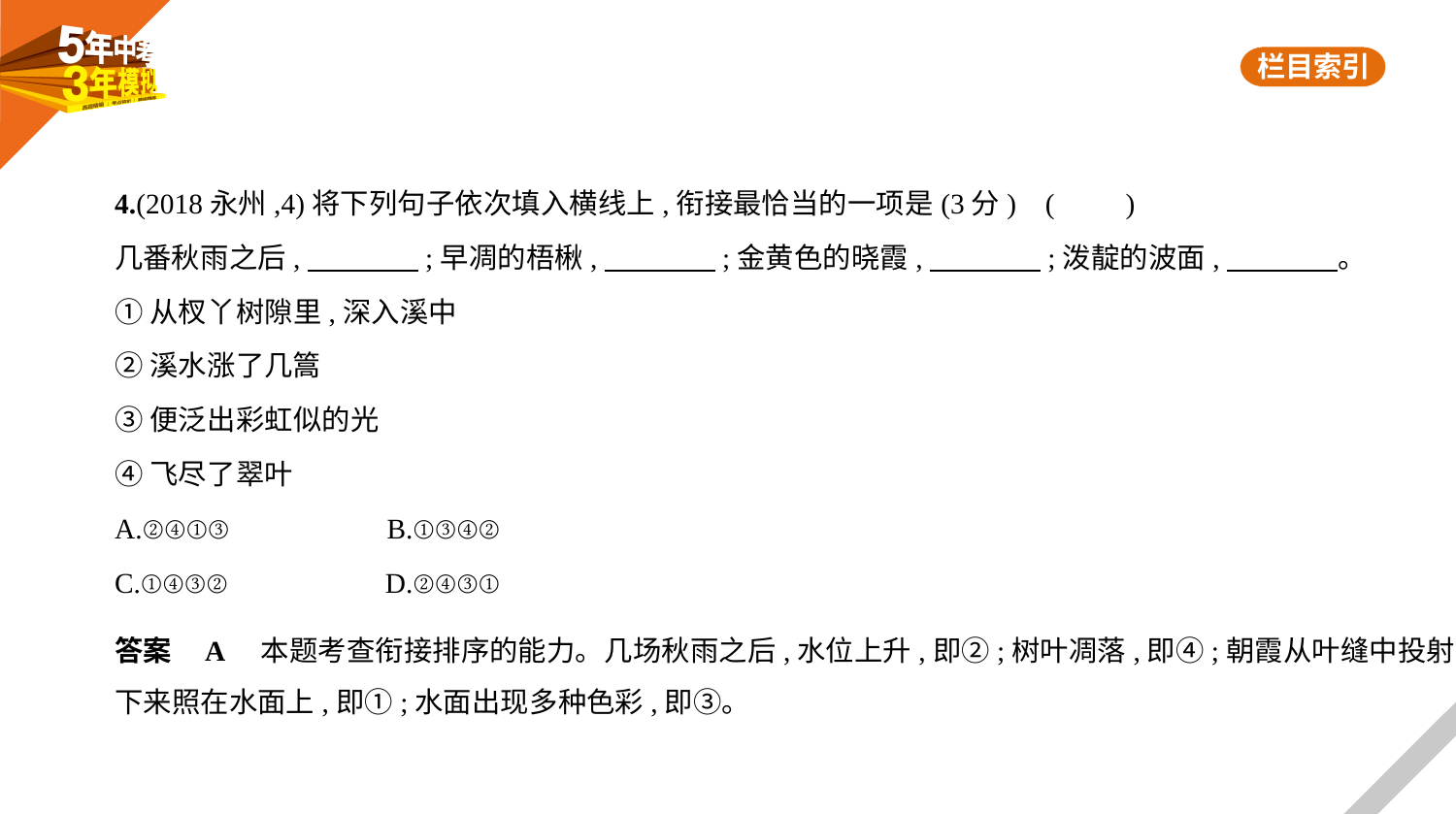

4.(2018永州,4)将下列句子依次填入横线上,衔接最恰当的一项是(3分) (　　)
几番秋雨之后,　　　    ;早凋的梧楸,　　　    ;金黄色的晓霞,　　　    ;泼靛的波面,　　　    。
①从杈丫树隙里,深入溪中
②溪水涨了几篙
③便泛出彩虹似的光
④飞尽了翠叶
A.②④①③　　　　　B.①③④②
C.①④③②　　　　　D.②④③①
答案    A　本题考查衔接排序的能力。几场秋雨之后,水位上升,即②;树叶凋落,即④;朝霞从叶缝中投射
下来照在水面上,即①;水面出现多种色彩,即③。